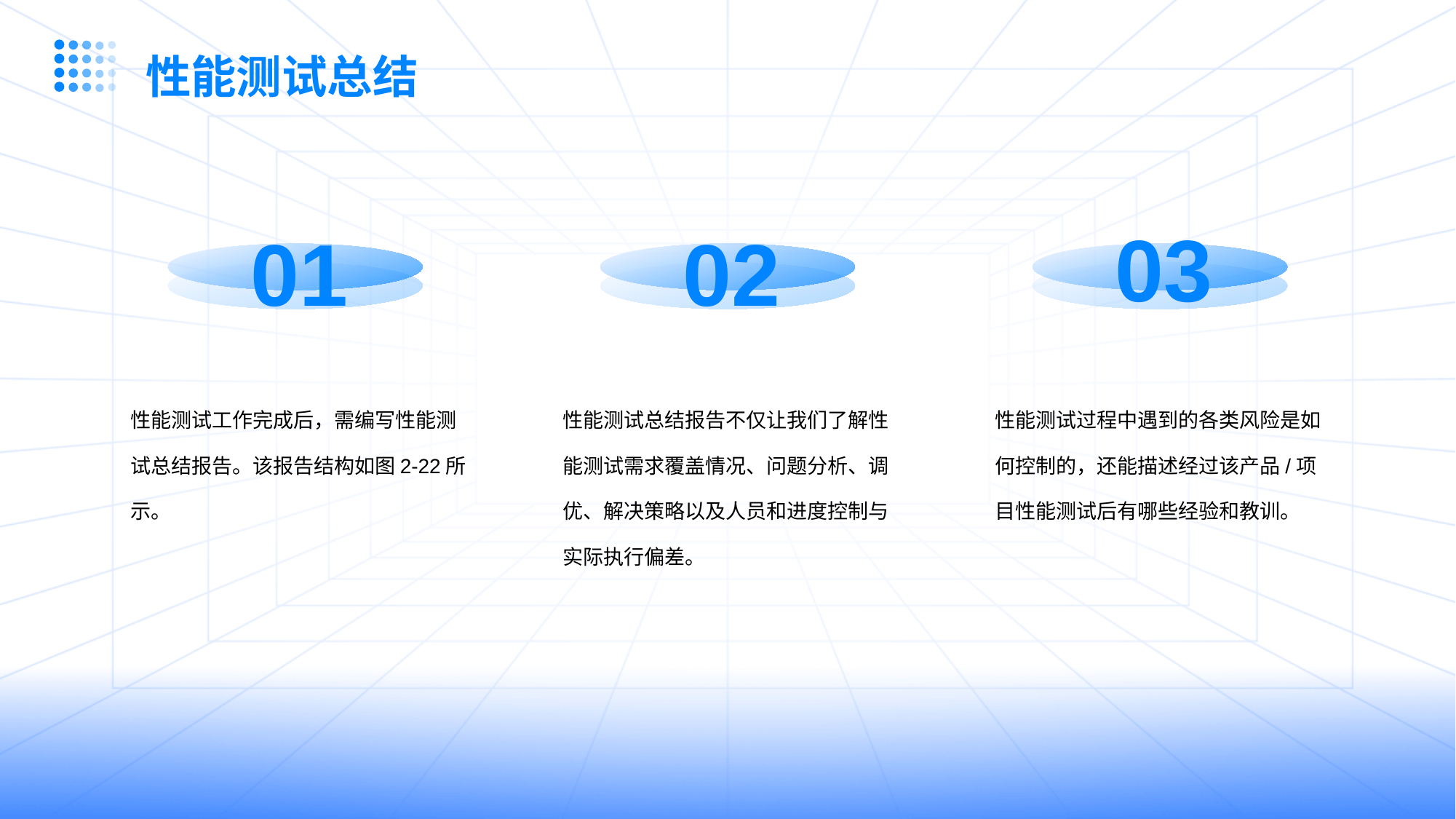

性能测试总结

01
02
03

性能测试工作完成后，需编写性能测试总结报告。该报告结构如图2-22所示。
性能测试总结报告不仅让我们了解性能测试需求覆盖情况、问题分析、调优、解决策略以及人员和进度控制与实际执行偏差。
性能测试过程中遇到的各类风险是如何控制的，还能描述经过该产品/项目性能测试后有哪些经验和教训。